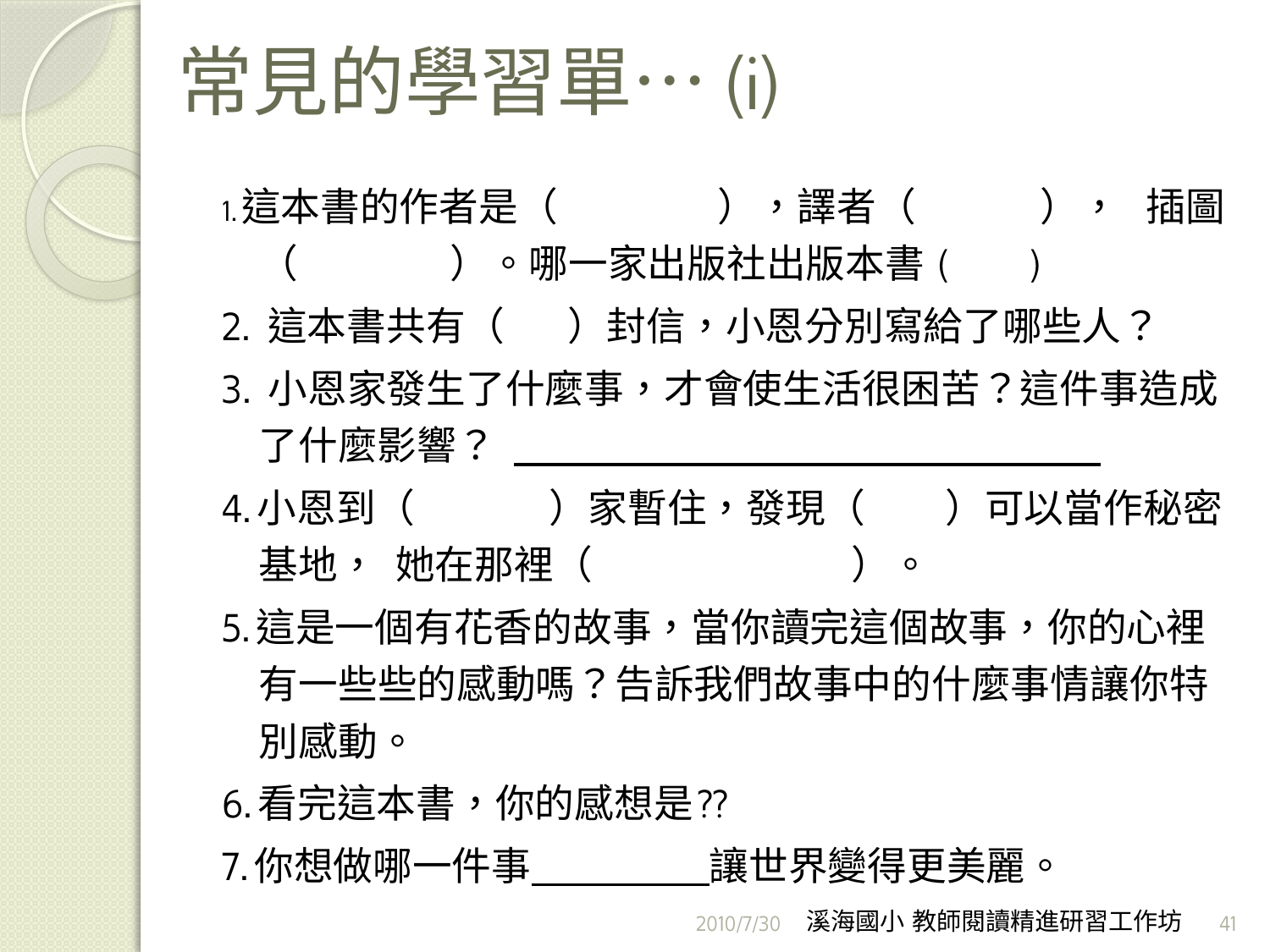

# 常見的學習單…(i)
1.這本書的作者是（                  ），譯者（              ），   插圖（                 ）。哪一家出版社出版本書 (       )
2. 這本書共有（       ）封信，小恩分別寫給了哪些人？
3. 小恩家發生了什麼事，才會使生活很困苦？這件事造成了什麼影響？
4.小恩到（               ）家暫住，發現（         ）可以當作秘密基地，  她在那裡（                             ）。
5.這是一個有花香的故事，當你讀完這個故事，你的心裡有一些些的感動嗎？告訴我們故事中的什麼事情讓你特別感動。
6.看完這本書，你的感想是??
7.你想做哪一件事                    讓世界變得更美麗。

2010/7/30
溪海國小 教師閱讀精進研習工作坊
41